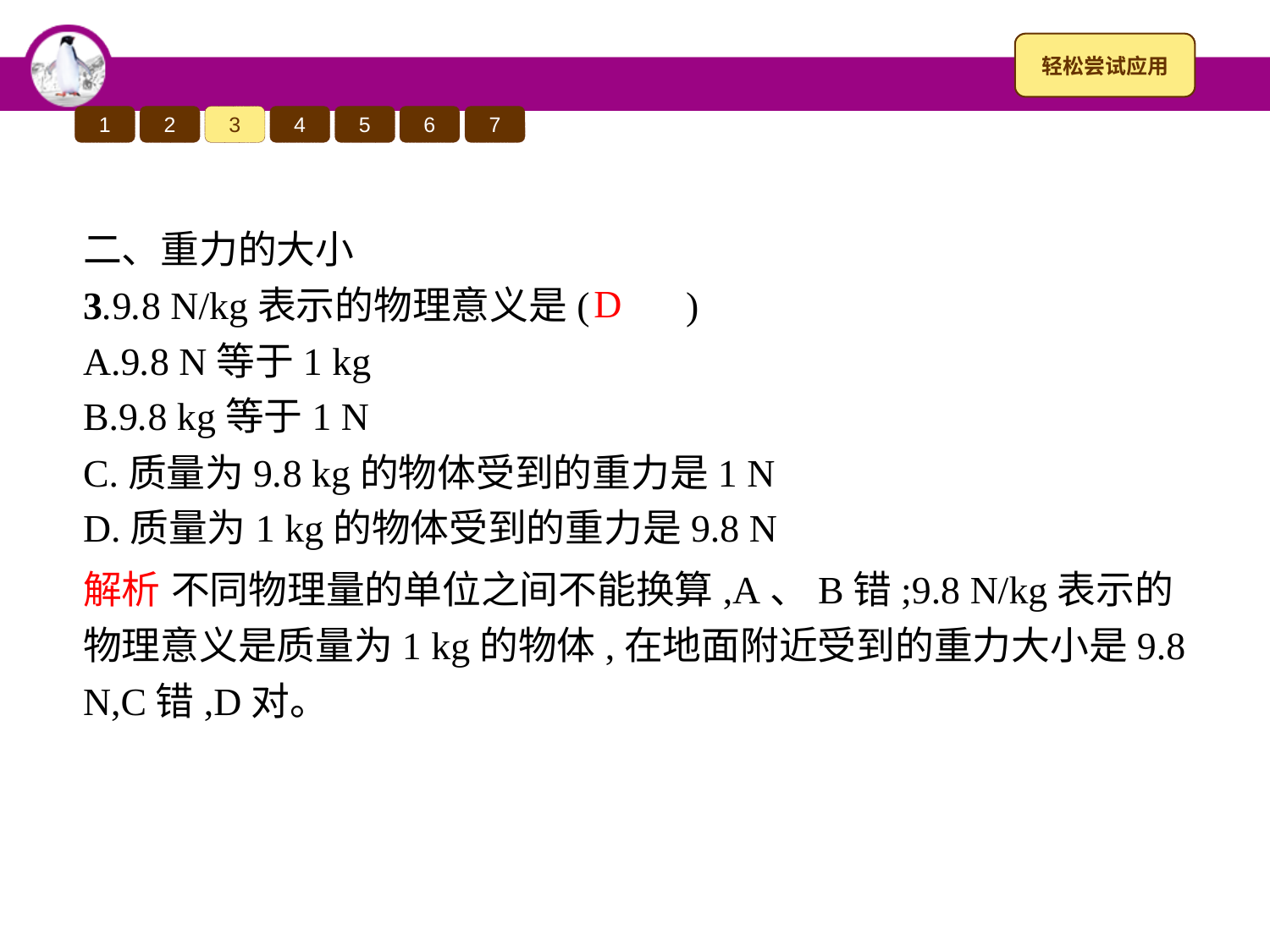

1
2
3
4
5
6
7
二、重力的大小
3.9.8 N/kg表示的物理意义是(　　)
A.9.8 N等于1 kg
B.9.8 kg等于1 N
C.质量为9.8 kg的物体受到的重力是1 N
D.质量为1 kg的物体受到的重力是9.8 N
D
解析 不同物理量的单位之间不能换算,A、B错;9.8 N/kg表示的物理意义是质量为1 kg的物体,在地面附近受到的重力大小是9.8 N,C错,D对。